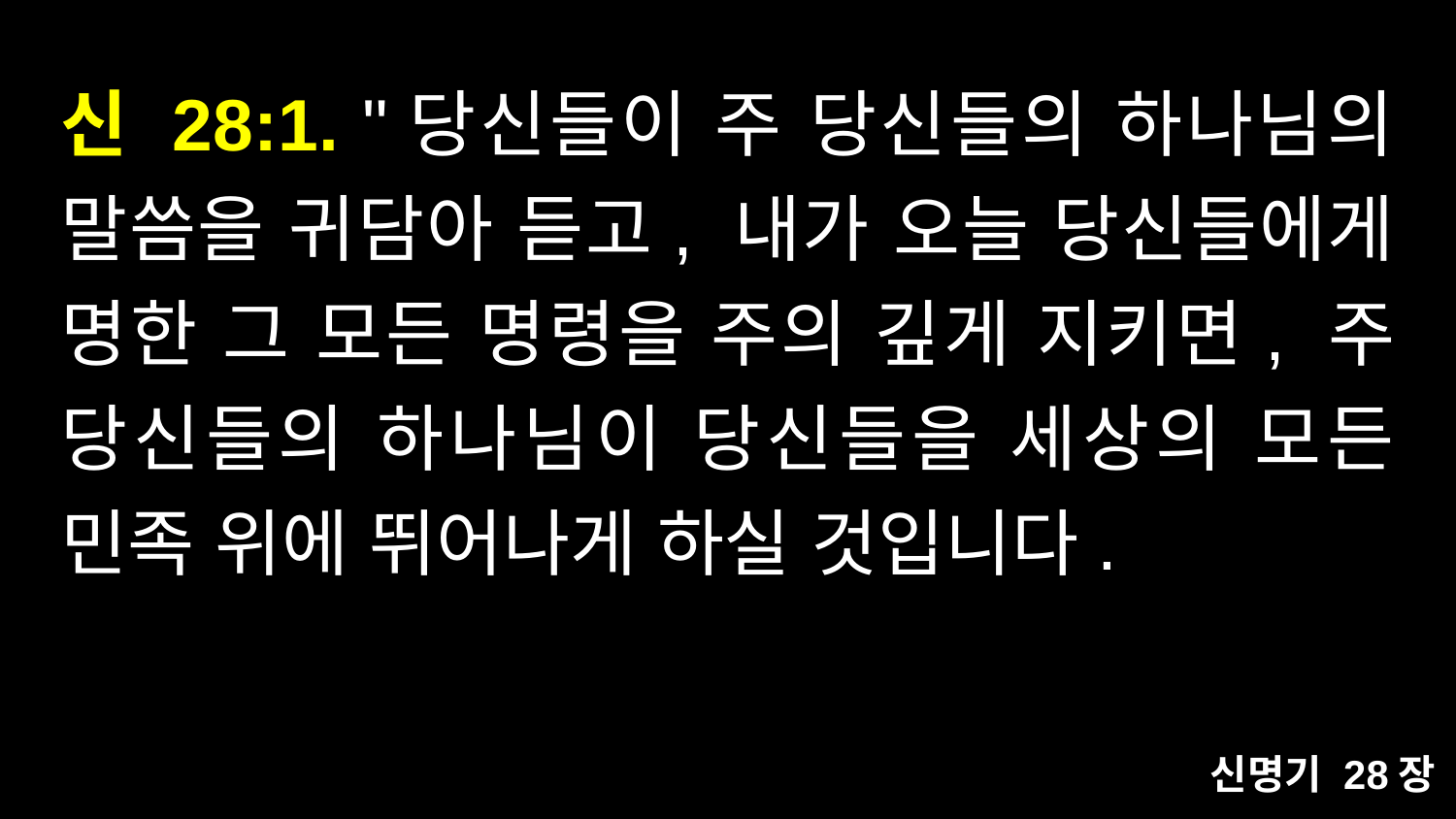

# 신 28:1. "당신들이 주 당신들의 하나님의 말씀을 귀담아 듣고, 내가 오늘 당신들에게 명한 그 모든 명령을 주의 깊게 지키면, 주 당신들의 하나님이 당신들을 세상의 모든 민족 위에 뛰어나게 하실 것입니다.
신명기 28장